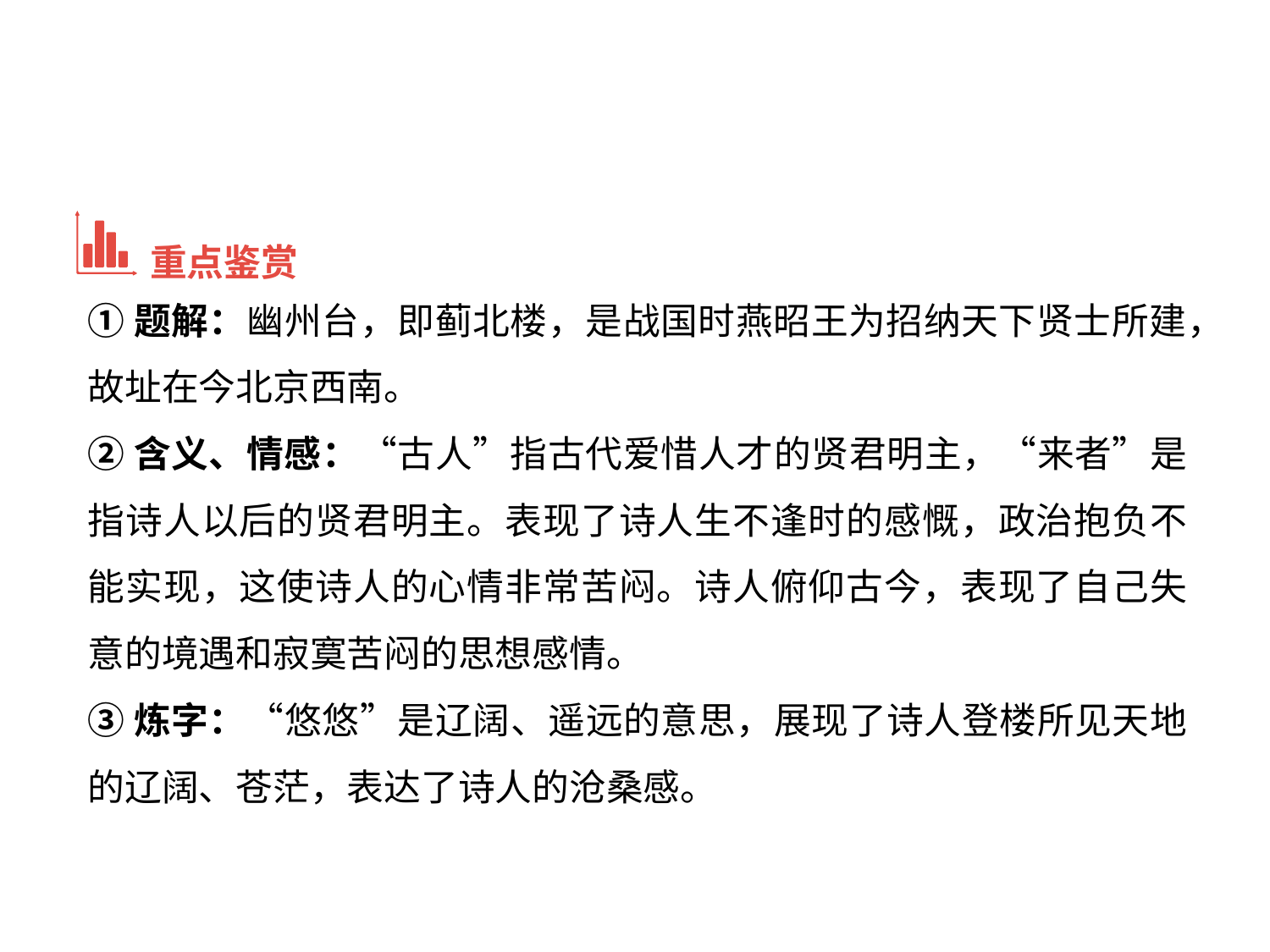

重点鉴赏
①题解：幽州台，即蓟北楼，是战国时燕昭王为招纳天下贤士所建，故址在今北京西南。
②含义、情感：“古人”指古代爱惜人才的贤君明主，“来者”是指诗人以后的贤君明主。表现了诗人生不逢时的感慨，政治抱负不能实现，这使诗人的心情非常苦闷。诗人俯仰古今，表现了自己失意的境遇和寂寞苦闷的思想感情。
③炼字：“悠悠”是辽阔、遥远的意思，展现了诗人登楼所见天地的辽阔、苍茫，表达了诗人的沧桑感。